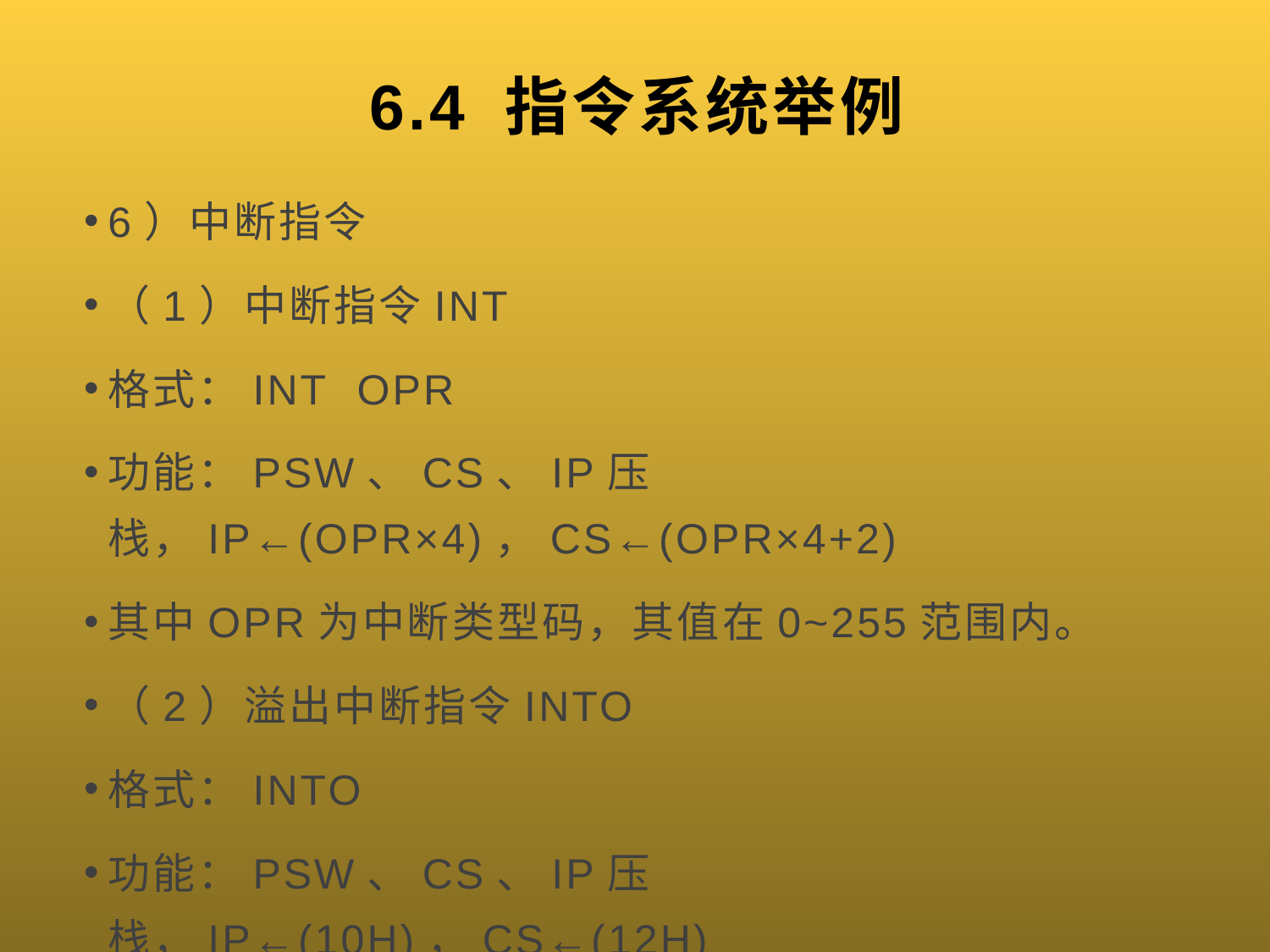

# 6.4 指令系统举例
6）中断指令
（1）中断指令INT
格式：INT  OPR
功能：PSW、CS、IP压栈，IP←(OPR×4)，CS←(OPR×4+2)
其中OPR为中断类型码，其值在0~255范围内。
（2）溢出中断指令INTO
格式：INTO
功能：PSW、CS、IP压栈，IP←(10H)，CS←(12H)